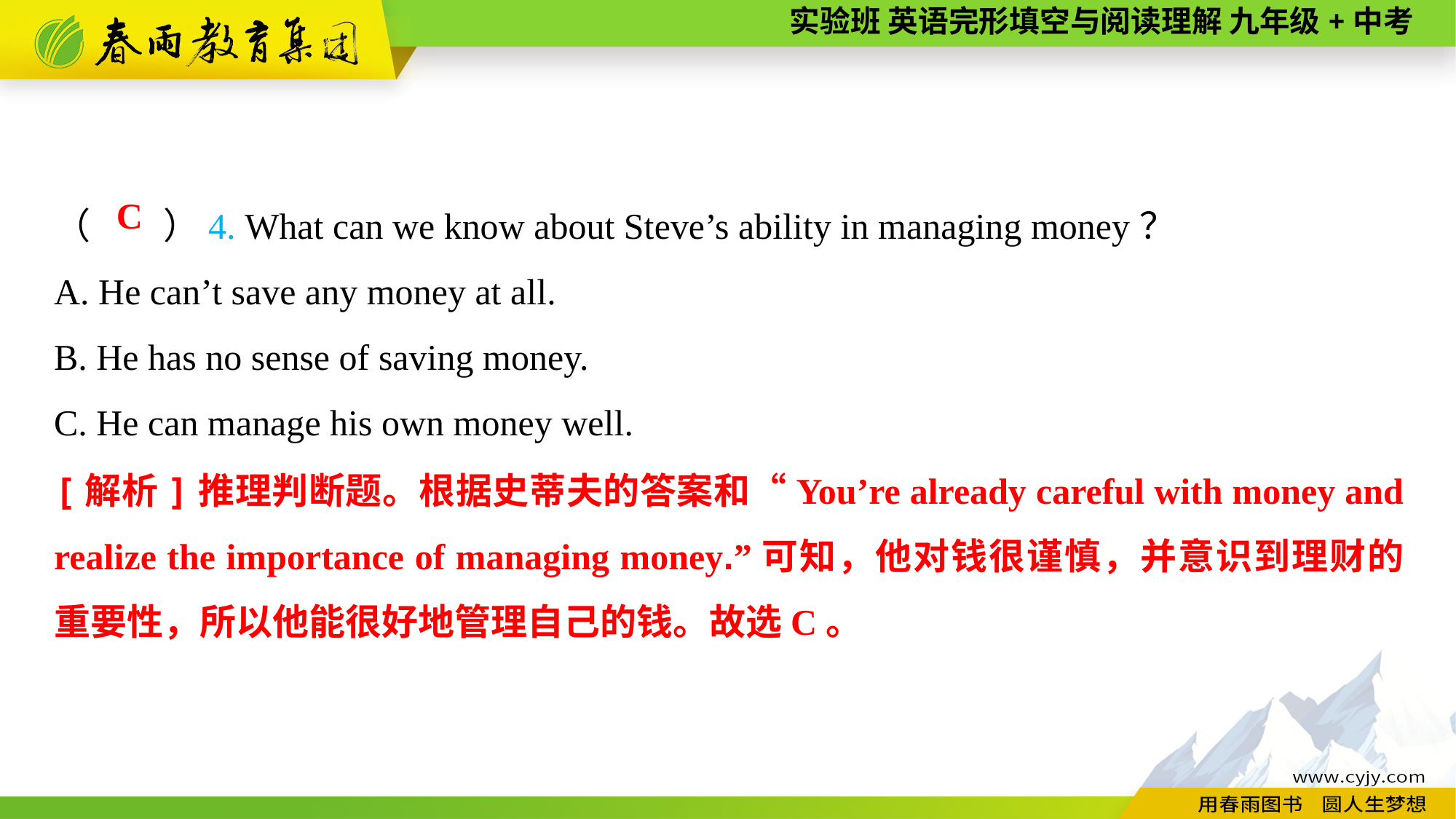

（　　）4. What can we know about Steve’s ability in managing money？
A. He can’t save any money at all.
B. He has no sense of saving money.
C. He can manage his own money well.
C
[解析]推理判断题。根据史蒂夫的答案和“You’re already careful with money and realize the importance of managing money.”可知，他对钱很谨慎，并意识到理财的重要性，所以他能很好地管理自己的钱。故选C。